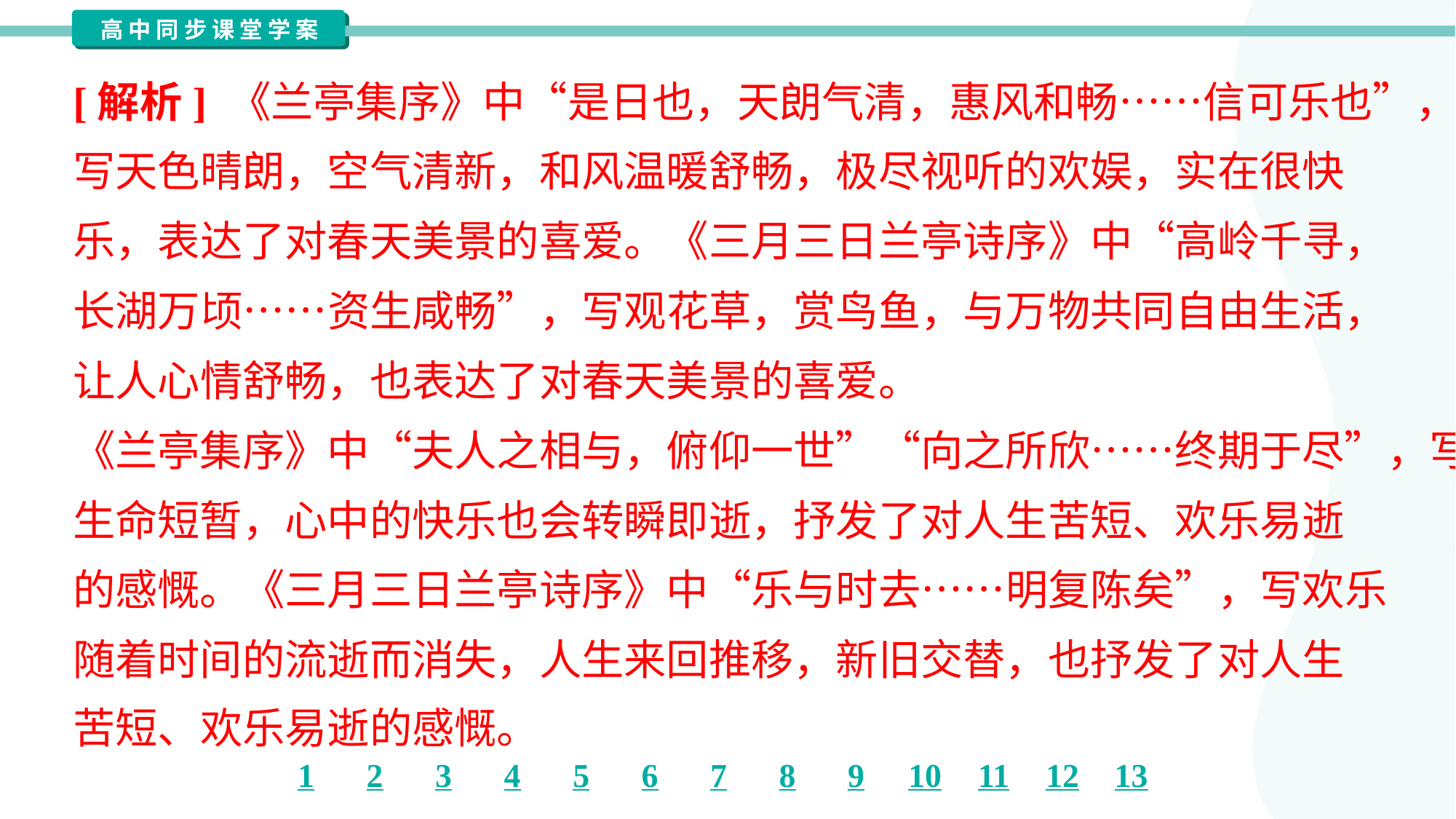

[解析] 《兰亭集序》中“是日也，天朗气清，惠风和畅……信可乐也”，
写天色晴朗，空气清新，和风温暖舒畅，极尽视听的欢娱，实在很快
乐，表达了对春天美景的喜爱。《三月三日兰亭诗序》中“高岭千寻，
长湖万顷……资生咸畅”，写观花草，赏鸟鱼，与万物共同自由生活，
让人心情舒畅，也表达了对春天美景的喜爱。
《兰亭集序》中“夫人之相与，俯仰一世”“向之所欣……终期于尽”，写
生命短暂，心中的快乐也会转瞬即逝，抒发了对人生苦短、欢乐易逝
的感慨。《三月三日兰亭诗序》中“乐与时去……明复陈矣”，写欢乐
随着时间的流逝而消失，人生来回推移，新旧交替，也抒发了对人生
苦短、欢乐易逝的感慨。